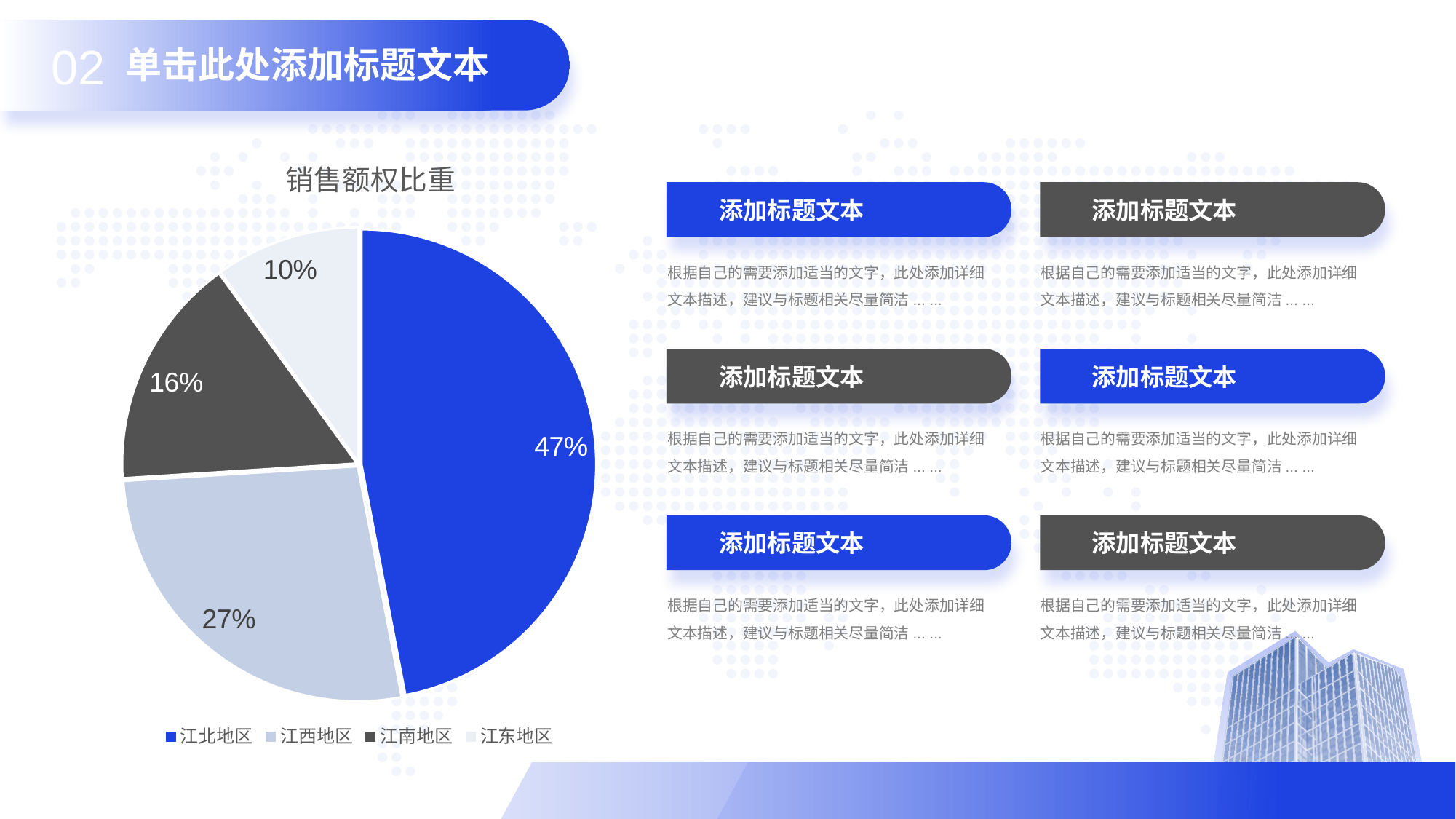

02
单击此处添加标题文本

### Chart: 销售额权比重

| Category | 销售额 |
|---|---|
| 江北地区 | 0.47 |
| 江西地区 | 0.27 |
| 江南地区 | 0.16 |
| 江东地区 | 0.1 |

添加标题文本
根据自己的需要添加适当的文字，此处添加详细文本描述，建议与标题相关尽量简洁... ...
添加标题文本
根据自己的需要添加适当的文字，此处添加详细文本描述，建议与标题相关尽量简洁... ...

添加标题文本
根据自己的需要添加适当的文字，此处添加详细文本描述，建议与标题相关尽量简洁... ...
添加标题文本
根据自己的需要添加适当的文字，此处添加详细文本描述，建议与标题相关尽量简洁... ...

添加标题文本
根据自己的需要添加适当的文字，此处添加详细文本描述，建议与标题相关尽量简洁... ...
添加标题文本
根据自己的需要添加适当的文字，此处添加详细文本描述，建议与标题相关尽量简洁... ...